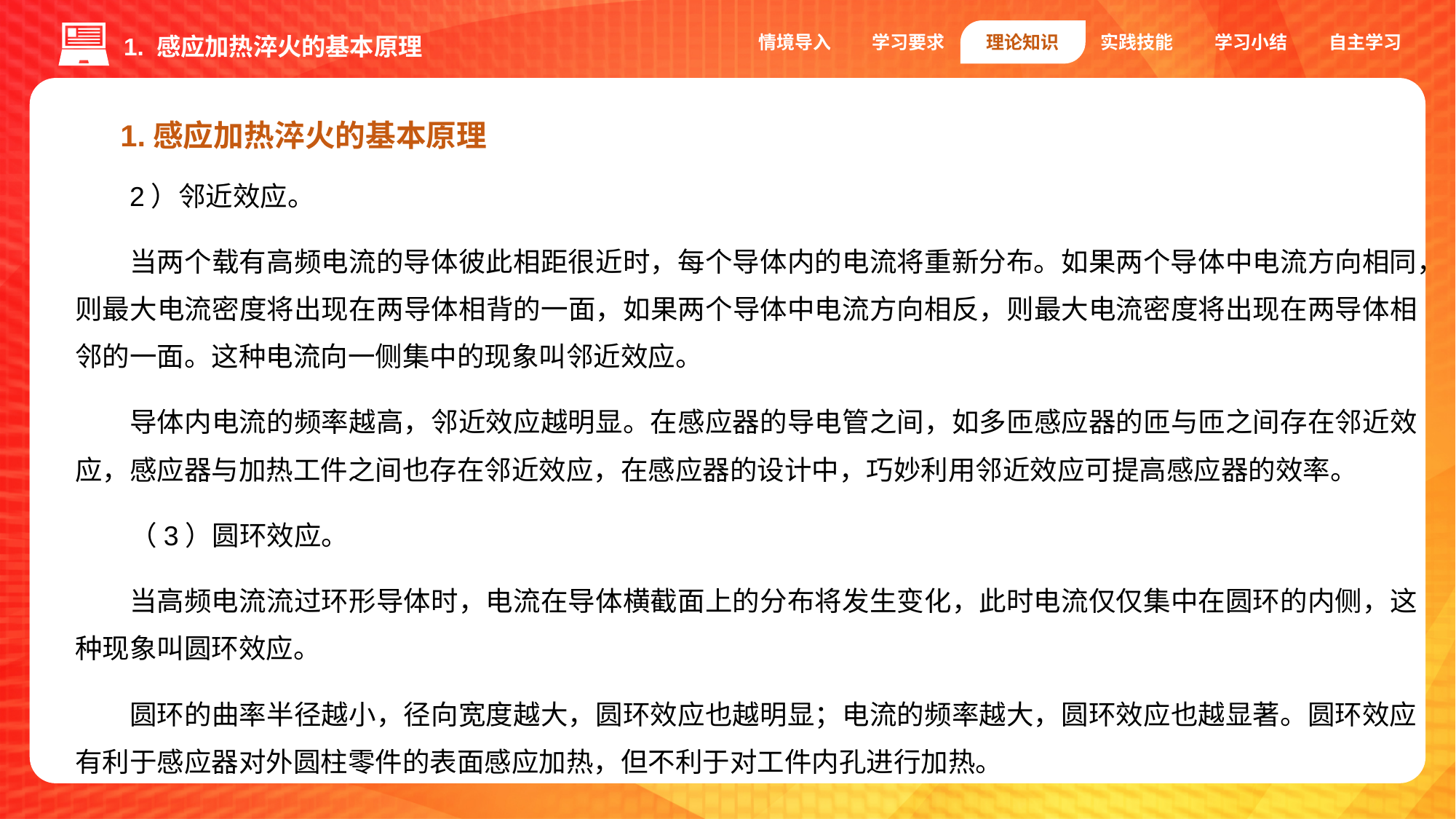

情境导入
学习要求
理论知识
实践技能
学习小结
自主学习

1. 感应加热淬火的基本原理
1.感应加热淬火的基本原理
2）邻近效应。
当两个载有高频电流的导体彼此相距很近时，每个导体内的电流将重新分布。如果两个导体中电流方向相同，则最大电流密度将出现在两导体相背的一面，如果两个导体中电流方向相反，则最大电流密度将出现在两导体相邻的一面。这种电流向一侧集中的现象叫邻近效应。
导体内电流的频率越高，邻近效应越明显。在感应器的导电管之间，如多匝感应器的匝与匝之间存在邻近效应，感应器与加热工件之间也存在邻近效应，在感应器的设计中，巧妙利用邻近效应可提高感应器的效率。
（3）圆环效应。
当高频电流流过环形导体时，电流在导体横截面上的分布将发生变化，此时电流仅仅集中在圆环的内侧，这种现象叫圆环效应。
圆环的曲率半径越小，径向宽度越大，圆环效应也越明显；电流的频率越大，圆环效应也越显著。圆环效应有利于感应器对外圆柱零件的表面感应加热，但不利于对工件内孔进行加热。